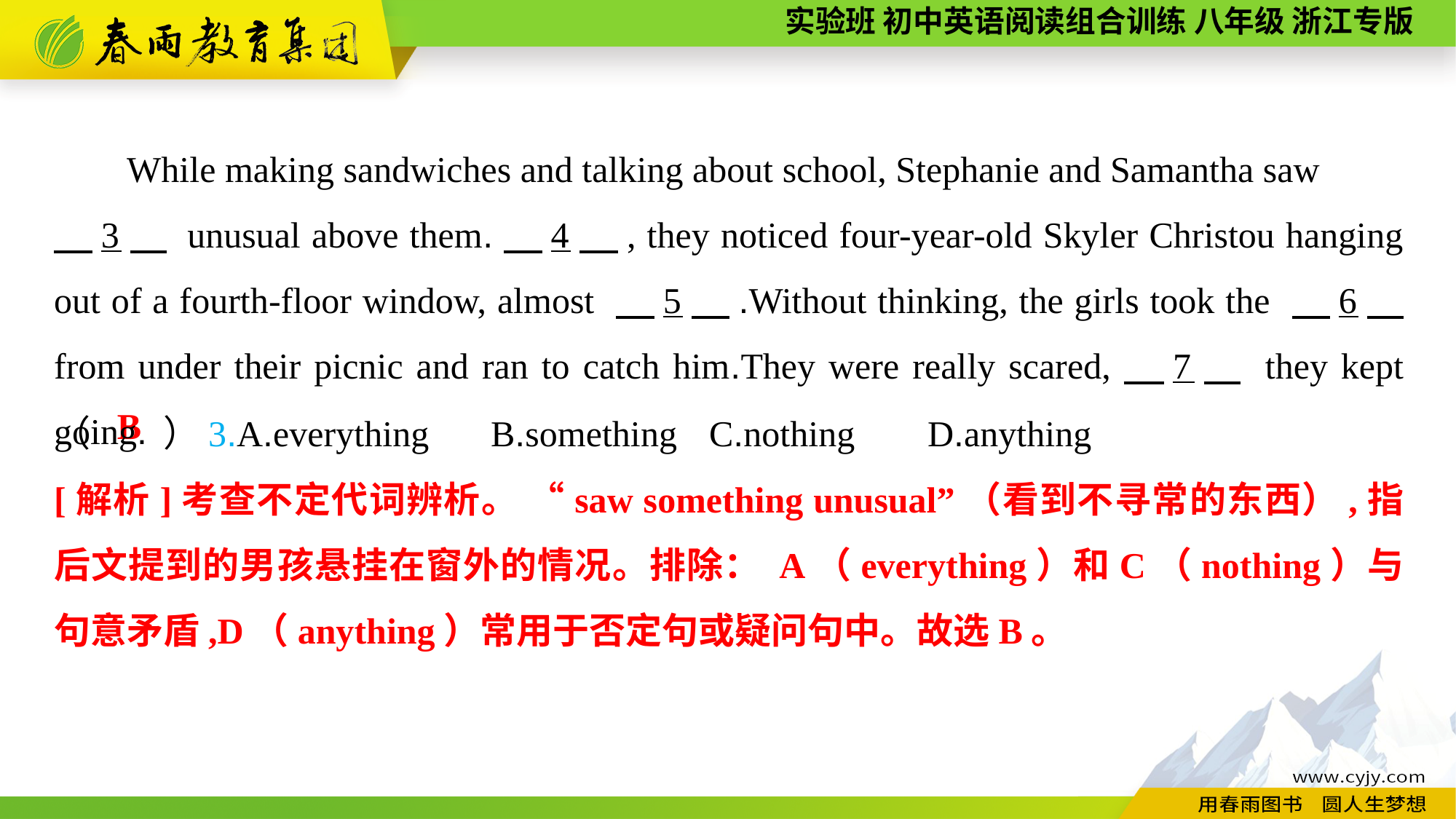

While making sandwiches and talking about school, Stephanie and Samantha saw
　3　 unusual above them.　4　, they noticed four-year-old Skyler Christou hanging out of a fourth-floor window, almost 　5　.Without thinking, the girls took the 　6　 from under their picnic and ran to catch him.They were really scared,　7　 they kept going.
（　　）3.A.everything	B.something	C.nothing	D.anything
B
[解析]考查不定代词辨析。 “saw something unusual”（看到不寻常的东西）,指后文提到的男孩悬挂在窗外的情况。排除： A（everything）和C（nothing）与句意矛盾,D（anything）常用于否定句或疑问句中。故选B。